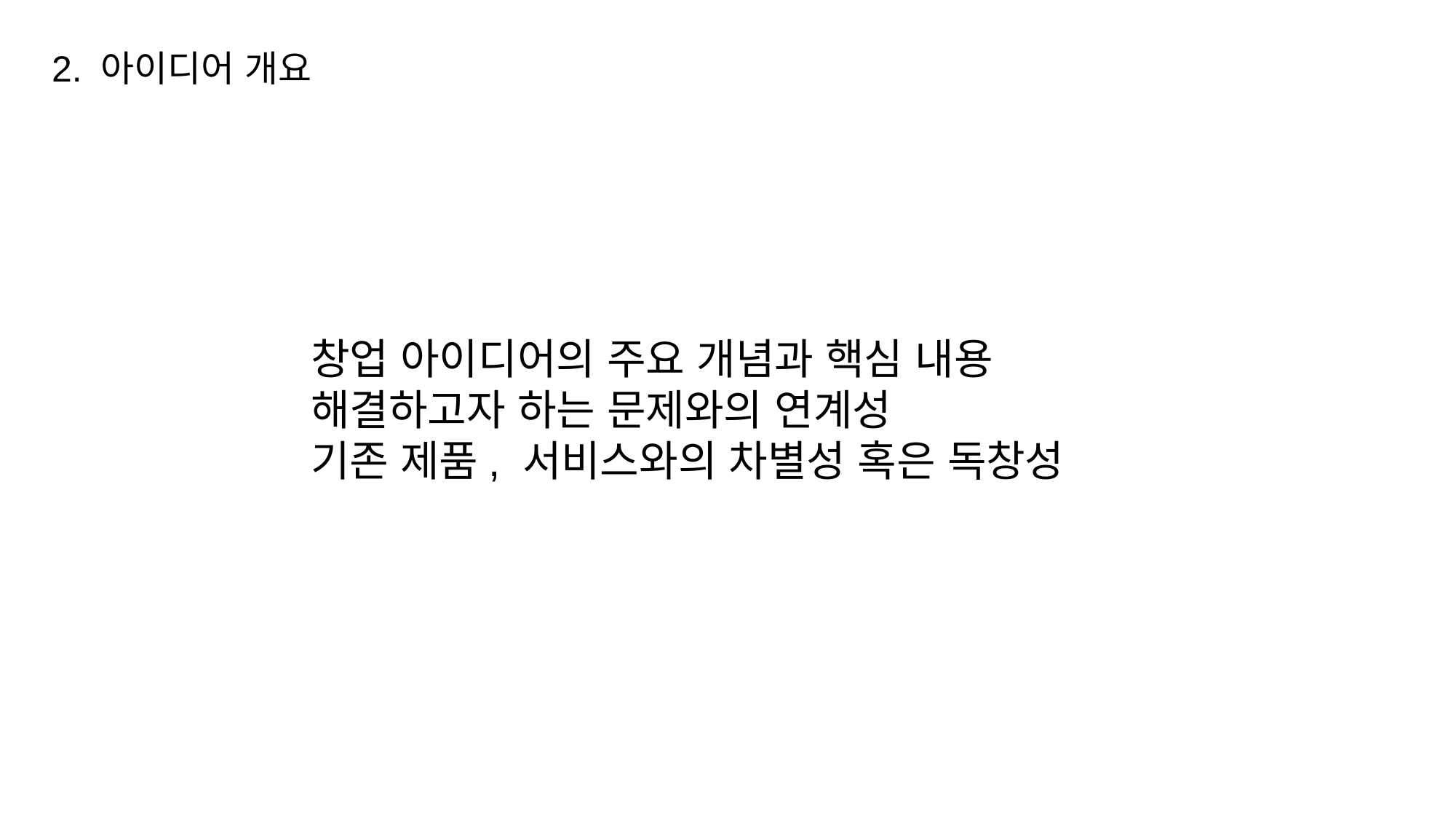

2. 아이디어 개요
창업 아이디어의 주요 개념과 핵심 내용
해결하고자 하는 문제와의 연계성
기존 제품, 서비스와의 차별성 혹은 독창성